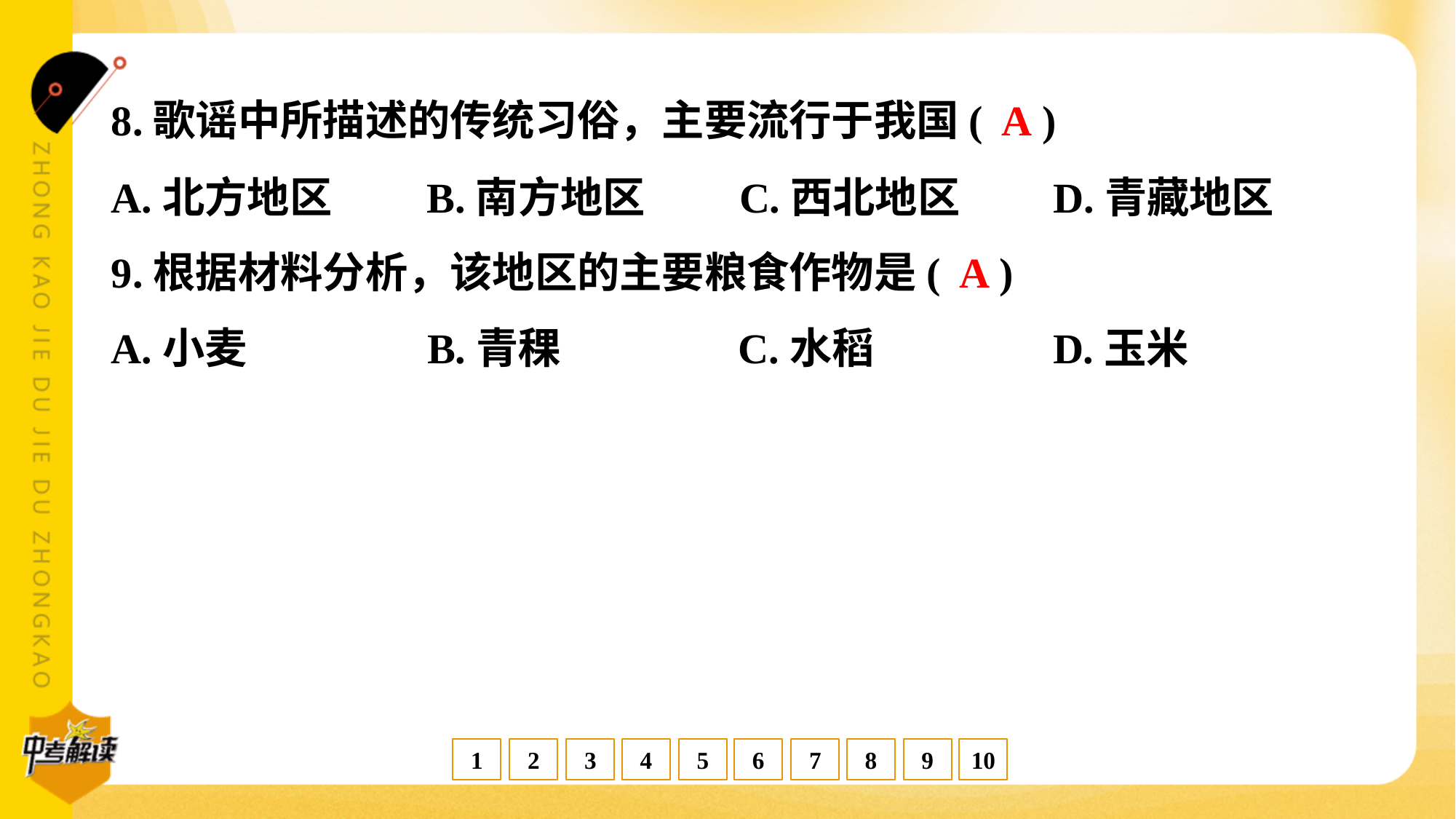

A
8.歌谣中所描述的传统习俗，主要流行于我国(     )
A.北方地区	B.南方地区	C.西北地区	D.青藏地区
A
9.根据材料分析，该地区的主要粮食作物是(     )
A.小麦	B.青稞	C.水稻	D.玉米